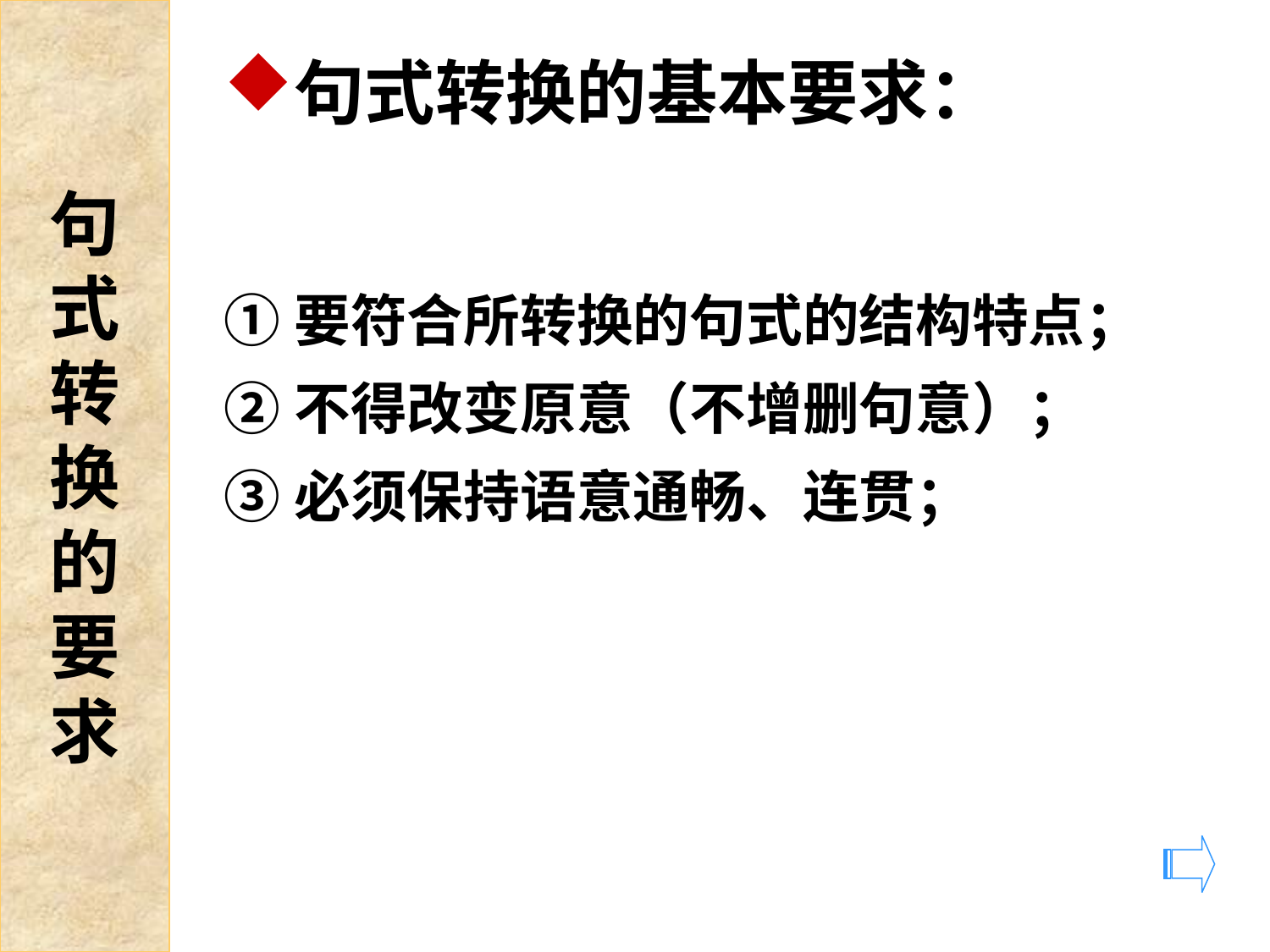

句
式
转
换
的
要
求
句式转换的基本要求：
①要符合所转换的句式的结构特点；
②不得改变原意（不增删句意）；
③必须保持语意通畅、连贯；